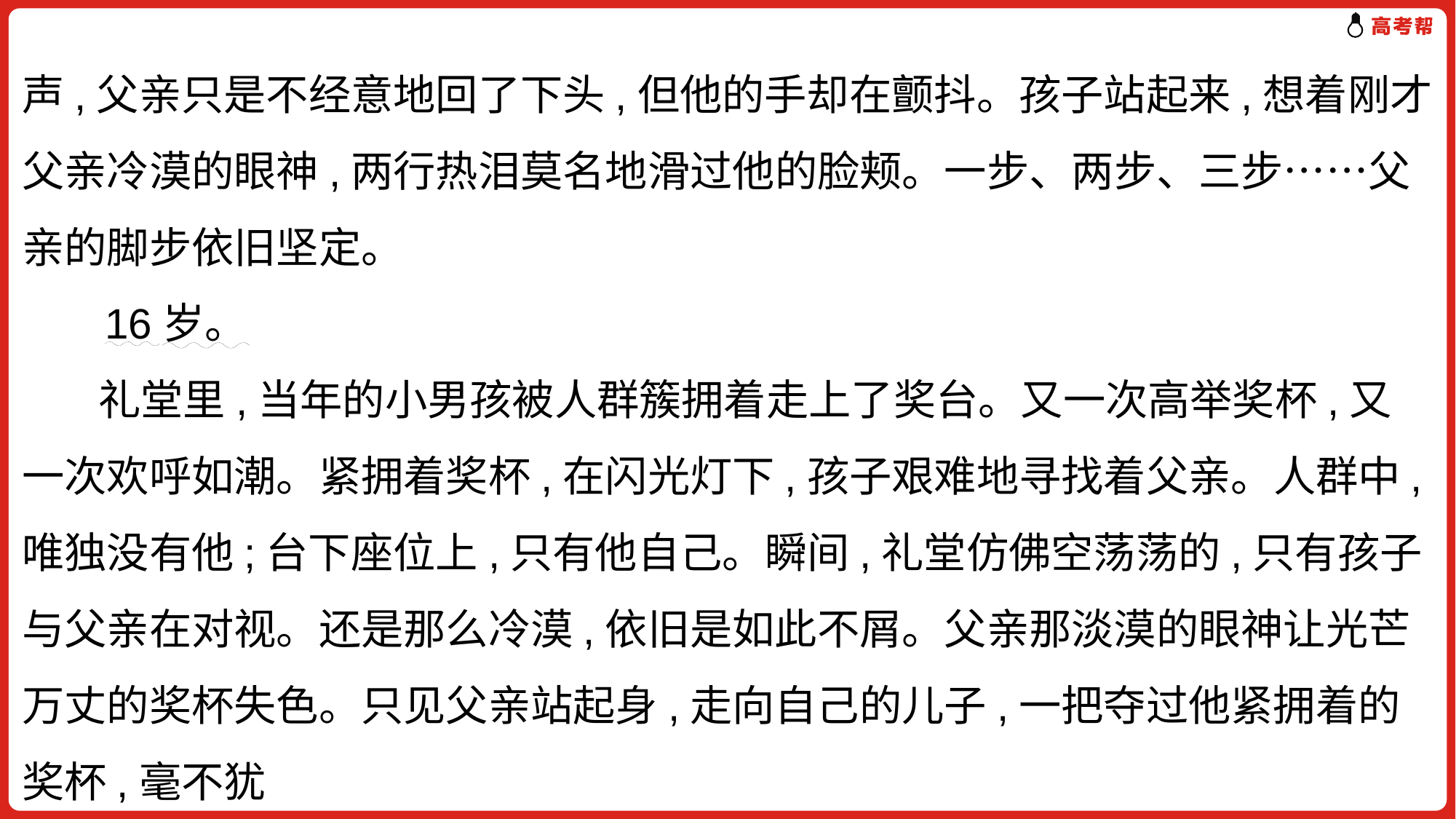

声,父亲只是不经意地回了下头,但他的手却在颤抖。孩子站起来,想着刚才父亲冷漠的眼神,两行热泪莫名地滑过他的脸颊。一步、两步、三步……父亲的脚步依旧坚定。
       16岁。
       礼堂里,当年的小男孩被人群簇拥着走上了奖台。又一次高举奖杯,又一次欢呼如潮。紧拥着奖杯,在闪光灯下,孩子艰难地寻找着父亲。人群中,唯独没有他;台下座位上,只有他自己。瞬间,礼堂仿佛空荡荡的,只有孩子与父亲在对视。还是那么冷漠,依旧是如此不屑。父亲那淡漠的眼神让光芒万丈的奖杯失色。只见父亲站起身,走向自己的儿子,一把夺过他紧拥着的奖杯,毫不犹